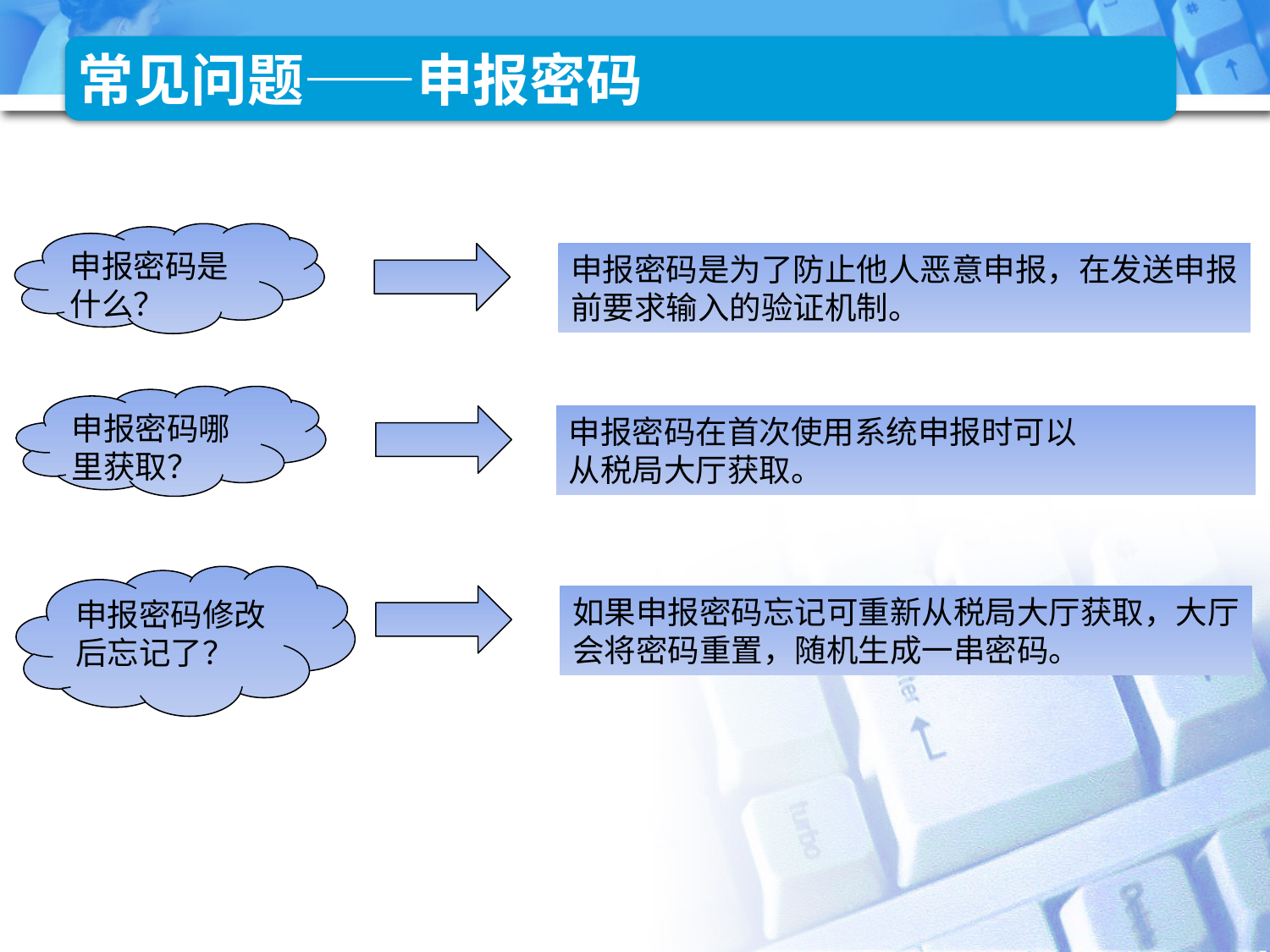

常见问题——申报密码
申报密码是什么？

申报密码是为了防止他人恶意申报，在发送申报
前要求输入的验证机制。
申报密码哪里获取？

申报密码在首次使用系统申报时可以
从税局大厅获取。
申报密码修改后忘记了？

如果申报密码忘记可重新从税局大厅获取，大厅
会将密码重置，随机生成一串密码。